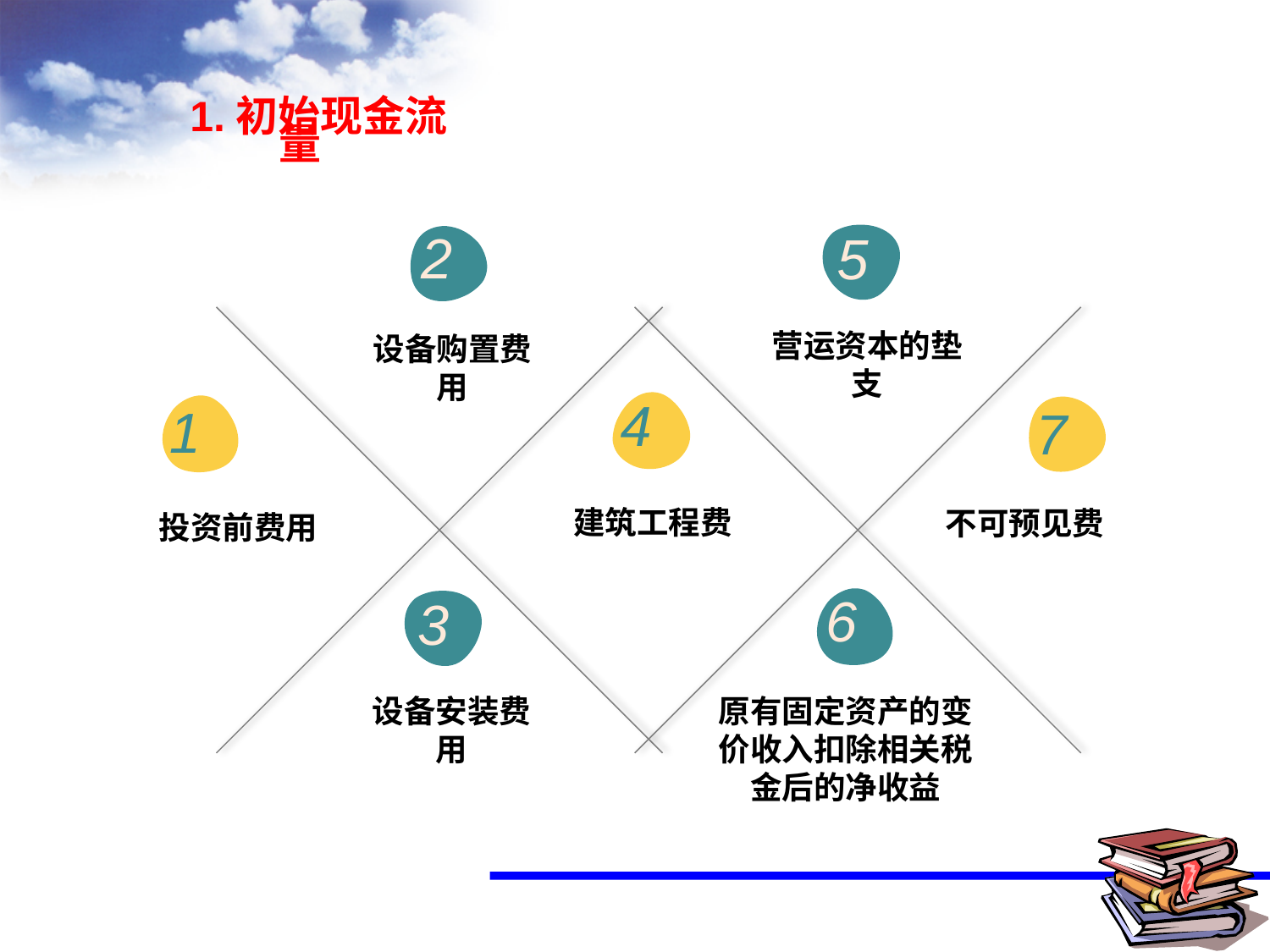

1.初始现金流量
2
5

营运资本的垫支
设备购置费用
4
1
7

建筑工程费
不可预见费
投资前费用
6
3

设备安装费用
原有固定资产的变价收入扣除相关税金后的净收益